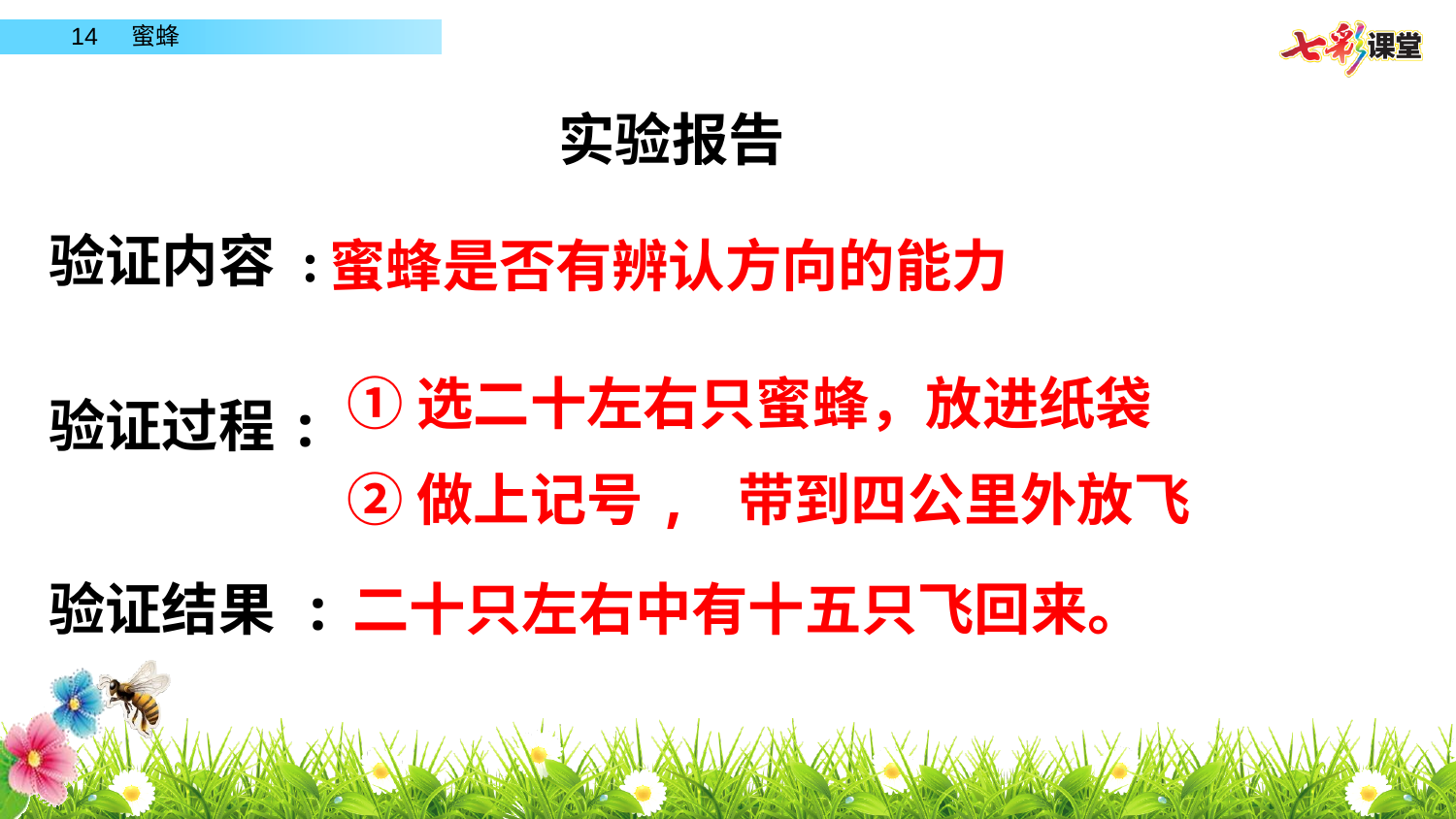

实验报告
验证内容 :
蜜蜂是否有辨认方向的能力
①选二十左右只蜜蜂，放进纸袋
②做上记号, 带到四公里外放飞
验证过程:
验证结果 :
二十只左右中有十五只飞回来。